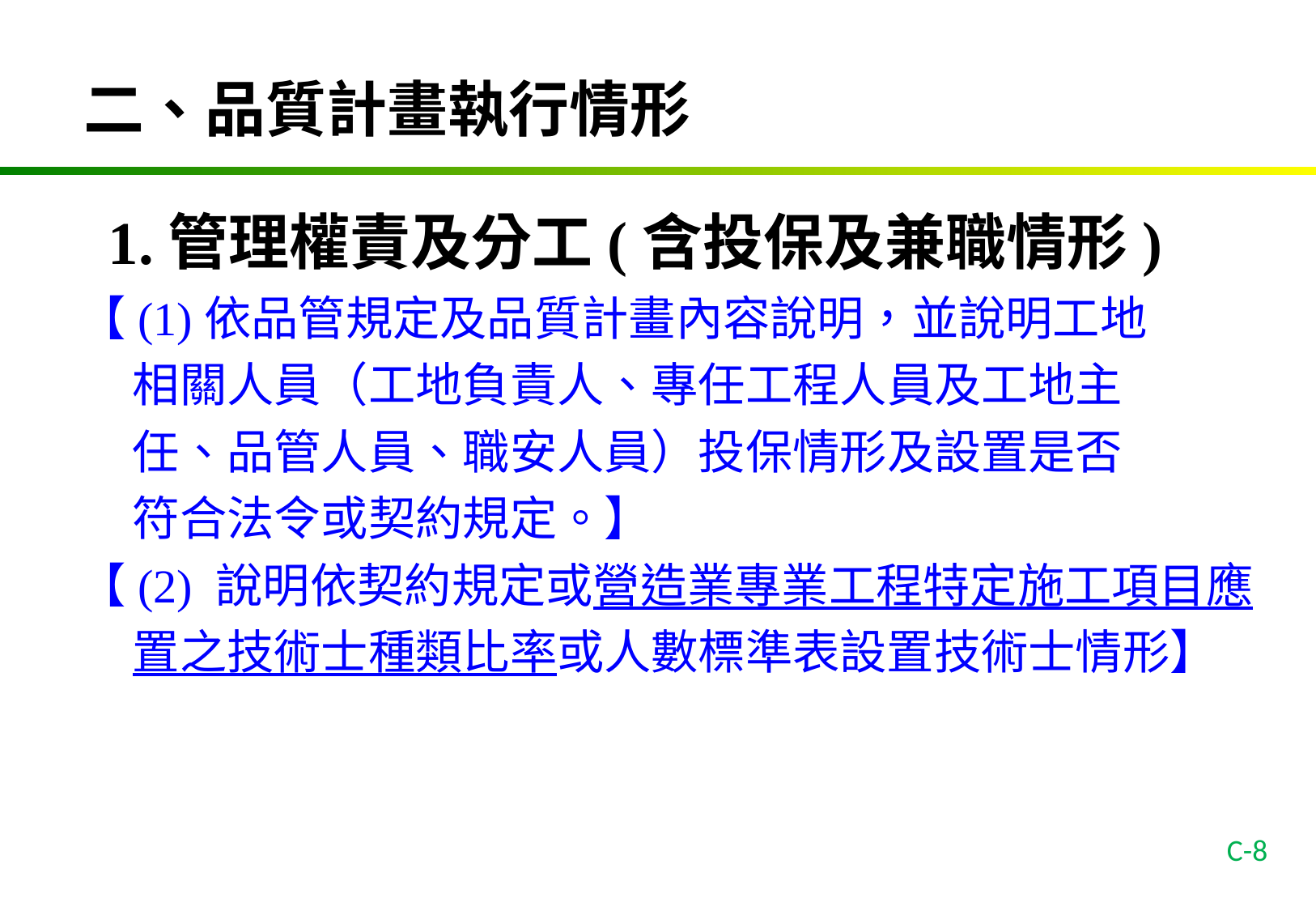

二、品質計畫執行情形

1.管理權責及分工(含投保及兼職情形)

【(1)依品管規定及品質計畫內容說明，並說明工地
    相關人員（工地負責人、專任工程人員及工地主
    任、品管人員、職安人員）投保情形及設置是否
    符合法令或契約規定。】
【(2) 說明依契約規定或營造業專業工程特定施工項目應
    置之技術士種類比率或人數標準表設置技術士情形】

C-8